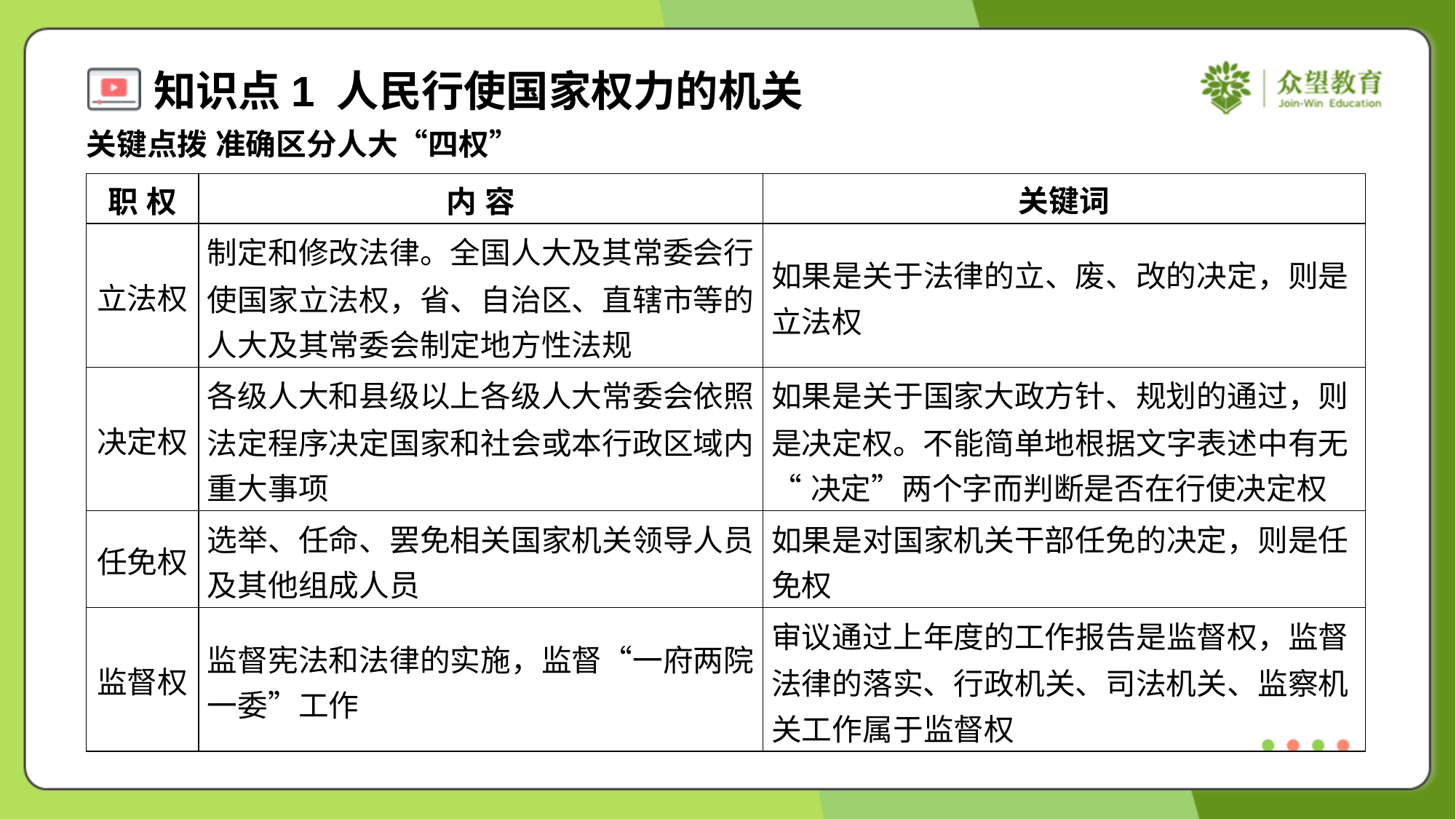

关键点拨 准确区分人大“四权”
| 职 权 | 内 容 | 关键词 |
| --- | --- | --- |
| 立法权 | 制定和修改法律。全国人大及其常委会行 使国家立法权，省、自治区、直辖市等的 人大及其常委会制定地方性法规 | 如果是关于法律的立、废、改的决定，则是 立法权 |
| 决定权 | 各级人大和县级以上各级人大常委会依照 法定程序决定国家和社会或本行政区域内 重大事项 | 如果是关于国家大政方针、规划的通过，则 是决定权。不能简单地根据文字表述中有无 “决定”两个字而判断是否在行使决定权 |
| 任免权 | 选举、任命、罢免相关国家机关领导人员 及其他组成人员 | 如果是对国家机关干部任免的决定，则是任 免权 |
| 监督权 | 监督宪法和法律的实施，监督“一府两院 一委”工作 | 审议通过上年度的工作报告是监督权，监督 法律的落实、行政机关、司法机关、监察机 关工作属于监督权 |